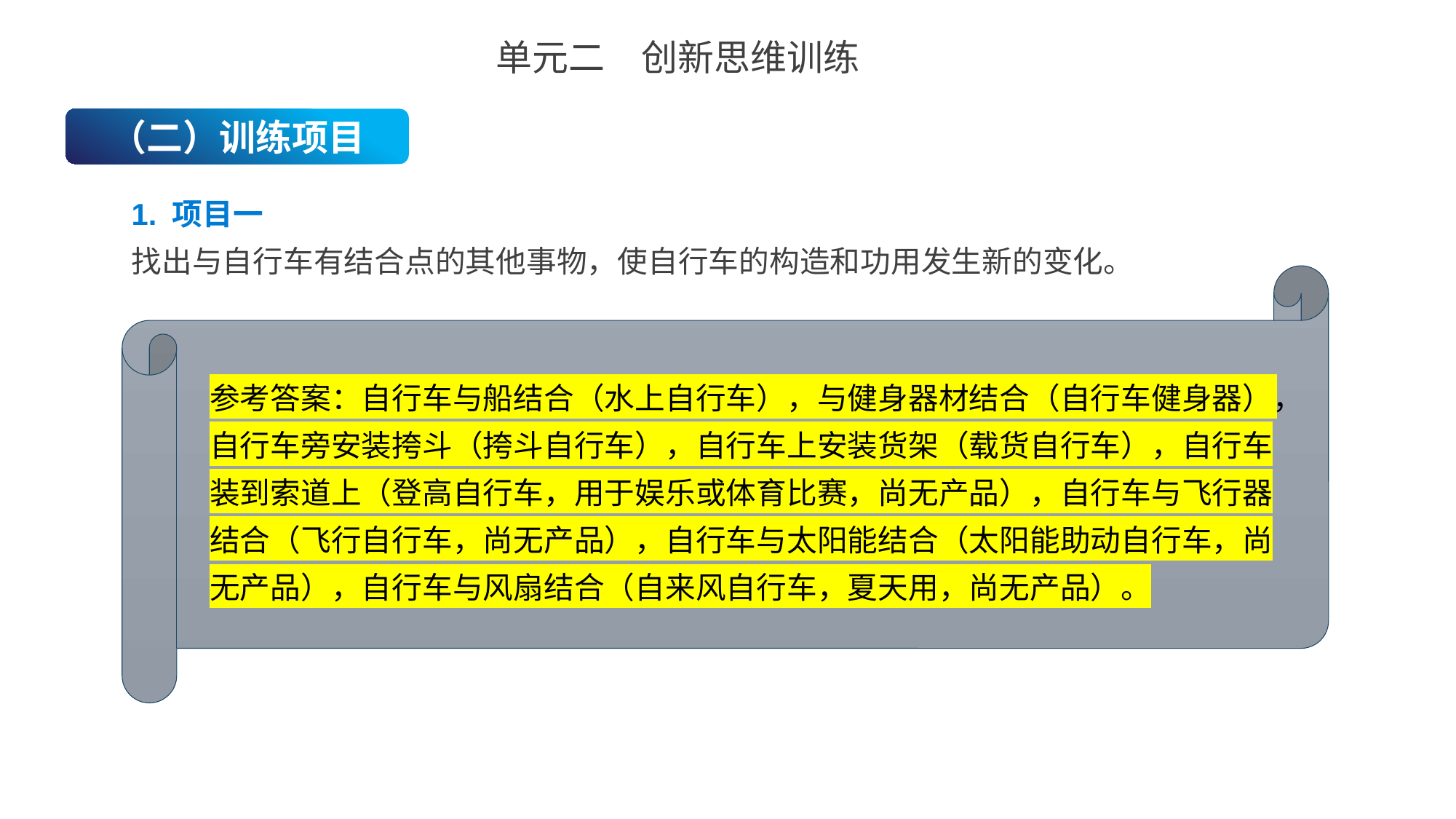

单元二　创新思维训练
（二）训练项目
1. 项目一
找出与自行车有结合点的其他事物，使自行车的构造和功用发生新的变化。

参考答案：自行车与船结合（水上自行车），与健身器材结合（自行车健身器），自行车旁安装挎斗（挎斗自行车），自行车上安装货架（载货自行车），自行车装到索道上（登高自行车，用于娱乐或体育比赛，尚无产品），自行车与飞行器结合（飞行自行车，尚无产品），自行车与太阳能结合（太阳能助动自行车，尚无产品），自行车与风扇结合（自来风自行车，夏天用，尚无产品）。